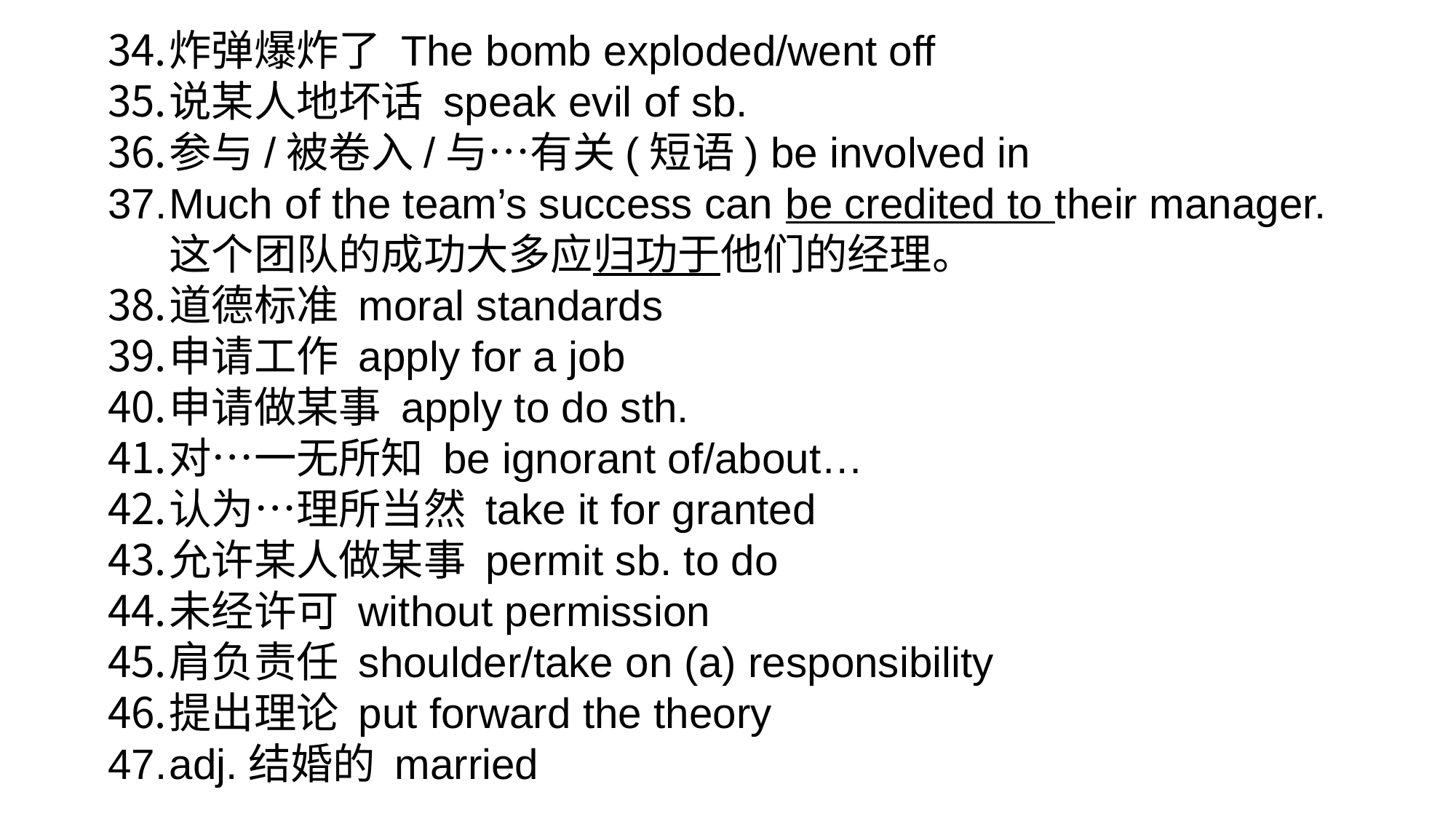

炸弹爆炸了 The bomb exploded/went off
说某人地坏话 speak evil of sb.
参与/被卷入/与…有关(短语) be involved in
Much of the team’s success can be credited to their manager. 这个团队的成功大多应归功于他们的经理。
道德标准 moral standards
申请工作 apply for a job
申请做某事 apply to do sth.
对…一无所知 be ignorant of/about…
认为…理所当然 take it for granted
允许某人做某事 permit sb. to do
未经许可 without permission
肩负责任 shoulder/take on (a) responsibility
提出理论 put forward the theory
adj.结婚的 married